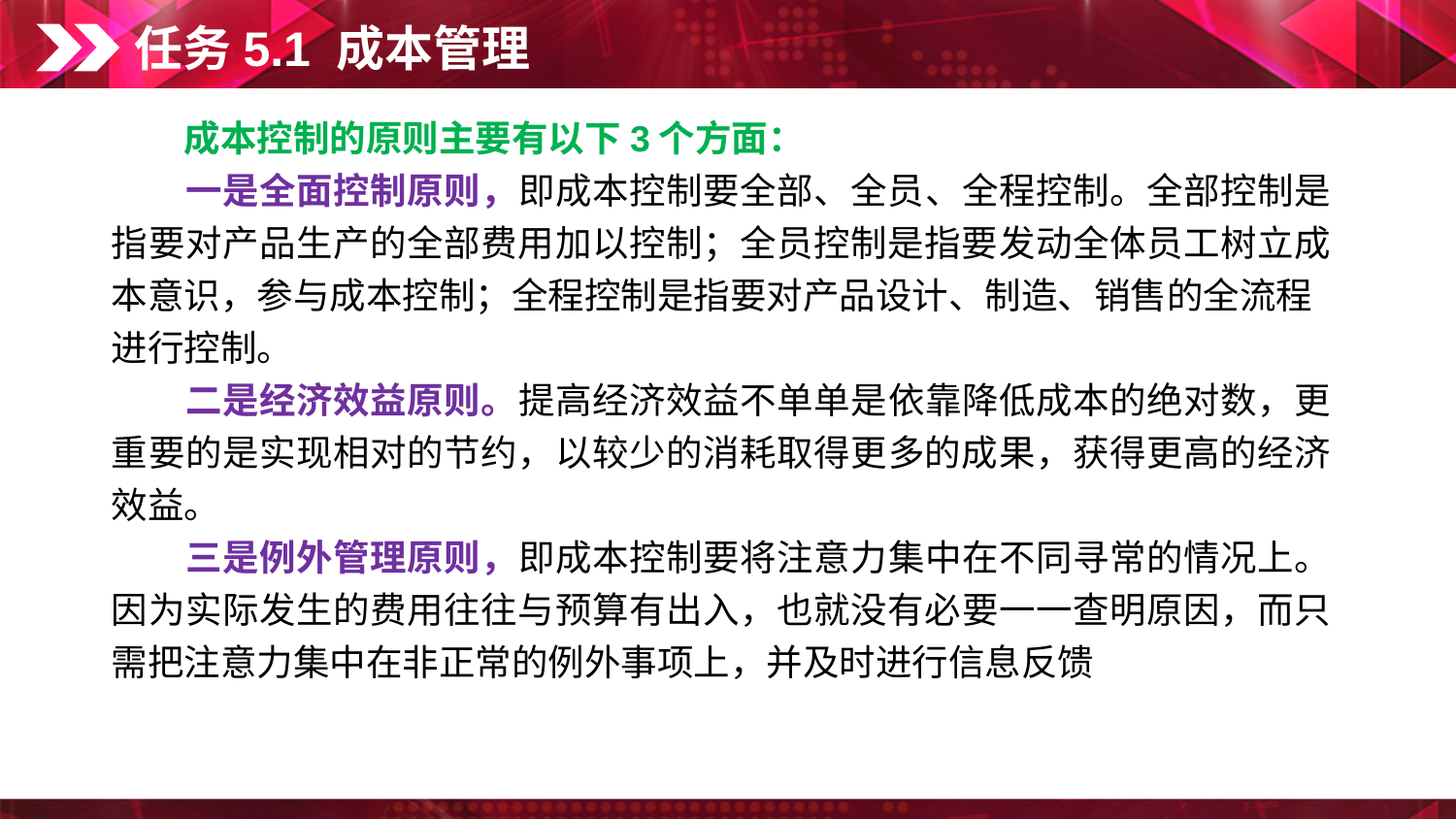

任务5.1 成本管理

　　成本控制的原则主要有以下3个方面：
　　一是全面控制原则，即成本控制要全部、全员、全程控制。全部控制是指要对产品生产的全部费用加以控制；全员控制是指要发动全体员工树立成本意识，参与成本控制；全程控制是指要对产品设计、制造、销售的全流程
进行控制。
　　二是经济效益原则。提高经济效益不单单是依靠降低成本的绝对数，更重要的是实现相对的节约，以较少的消耗取得更多的成果，获得更高的经济效益。
　　三是例外管理原则，即成本控制要将注意力集中在不同寻常的情况上。因为实际发生的费用往往与预算有出入，也就没有必要一一查明原因，而只需把注意力集中在非正常的例外事项上，并及时进行信息反馈